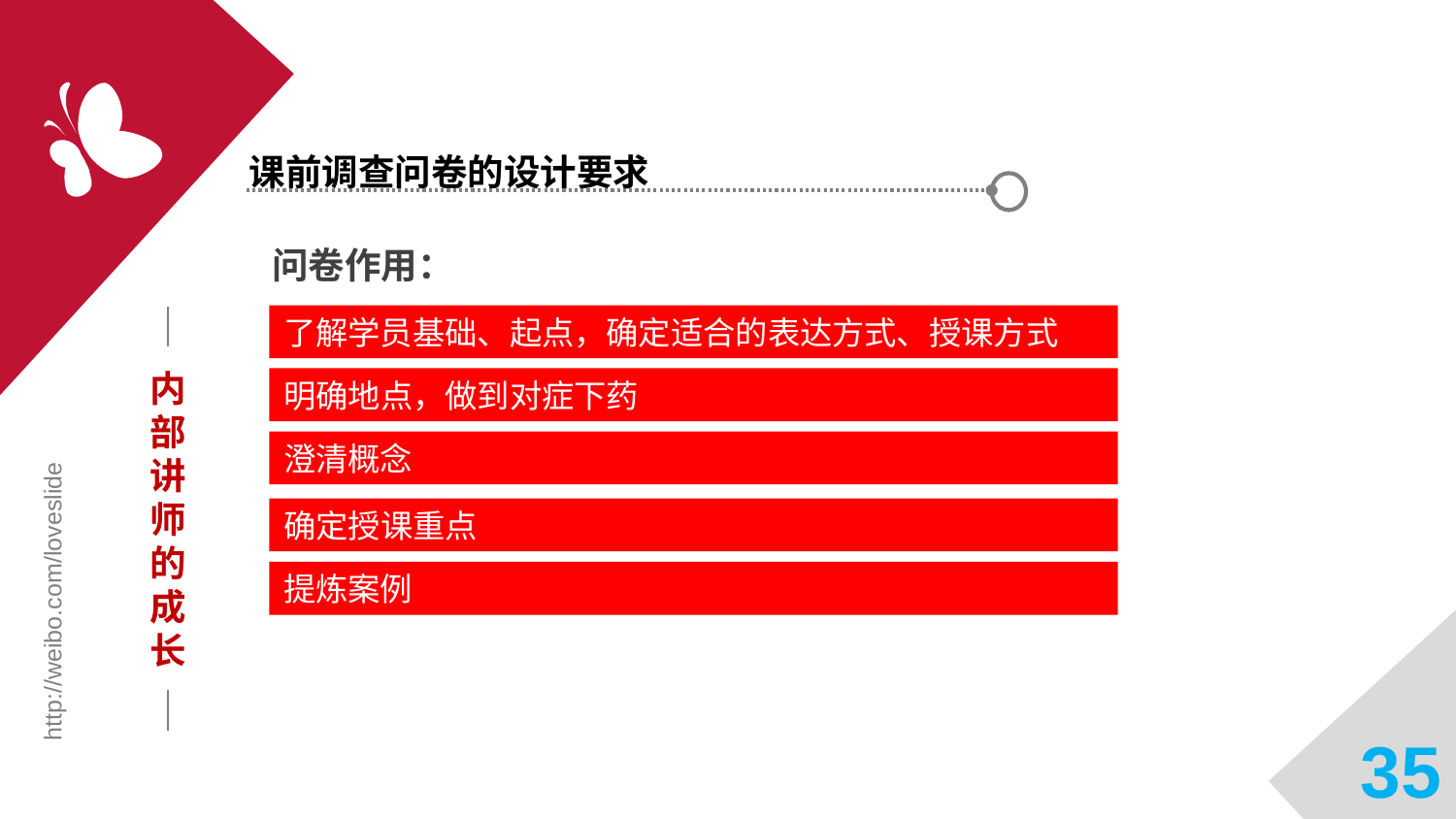

课前调查问卷的设计要求

问卷作用：
了解学员基础、起点，确定适合的表达方式、授课方式
内部讲师的成长
明确地点，做到对症下药
澄清概念
确定授课重点
提炼案例
http://weibo.com/loveslide

35